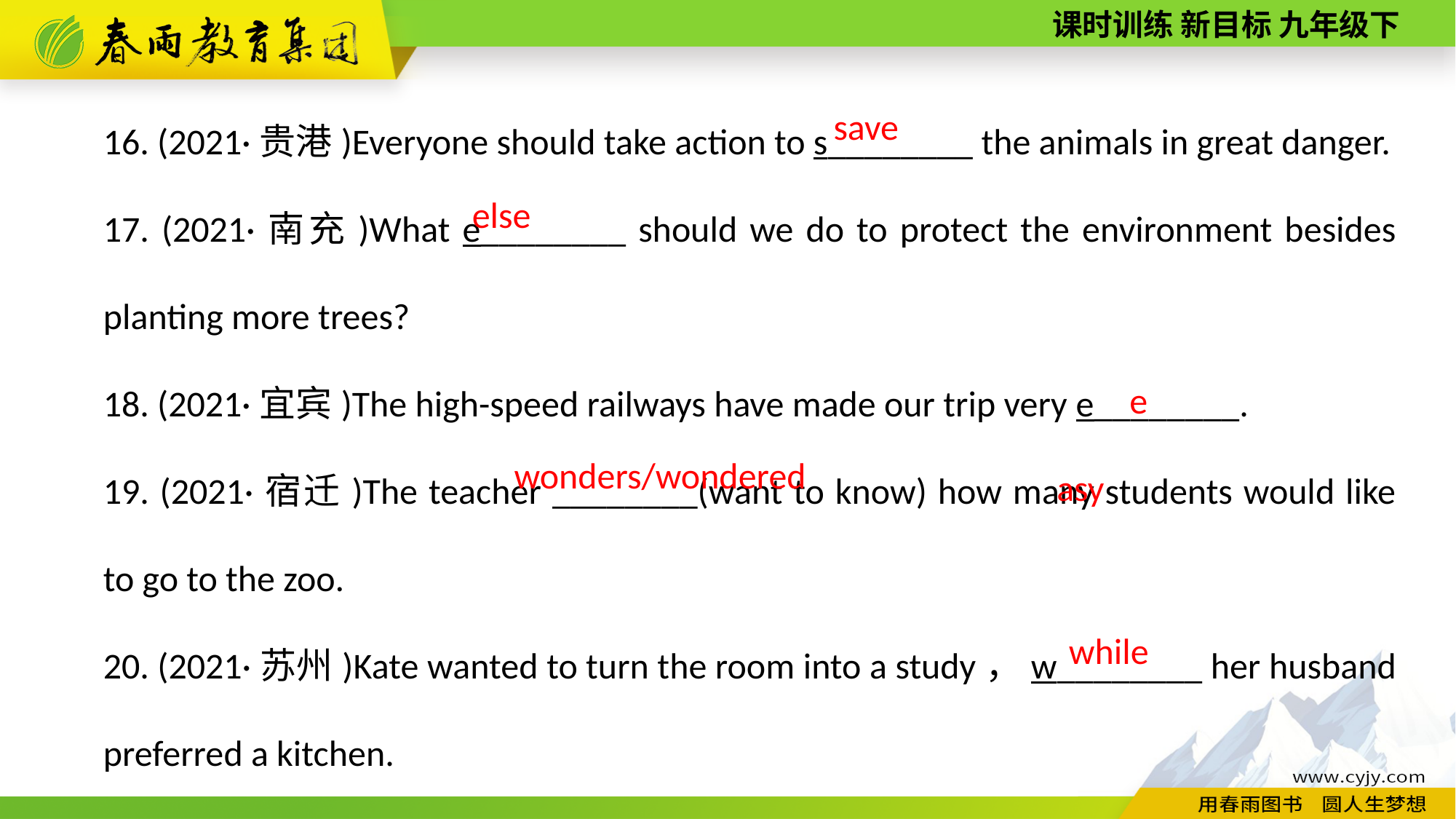

16. (2021·贵港)Everyone should take action to s________ the animals in great danger.
17. (2021·南充)What e________ should we do to protect the environment besides planting more trees?
18. (2021·宜宾)The high-­speed railways have made our trip very e________.
19. (2021·宿迁)The teacher ________(want to know) how many students would like to go to the zoo.
20. (2021·苏州)Kate wanted to turn the room into a study，w________ her husband preferred a kitchen.
save
else
easy
wonders/wondered
while